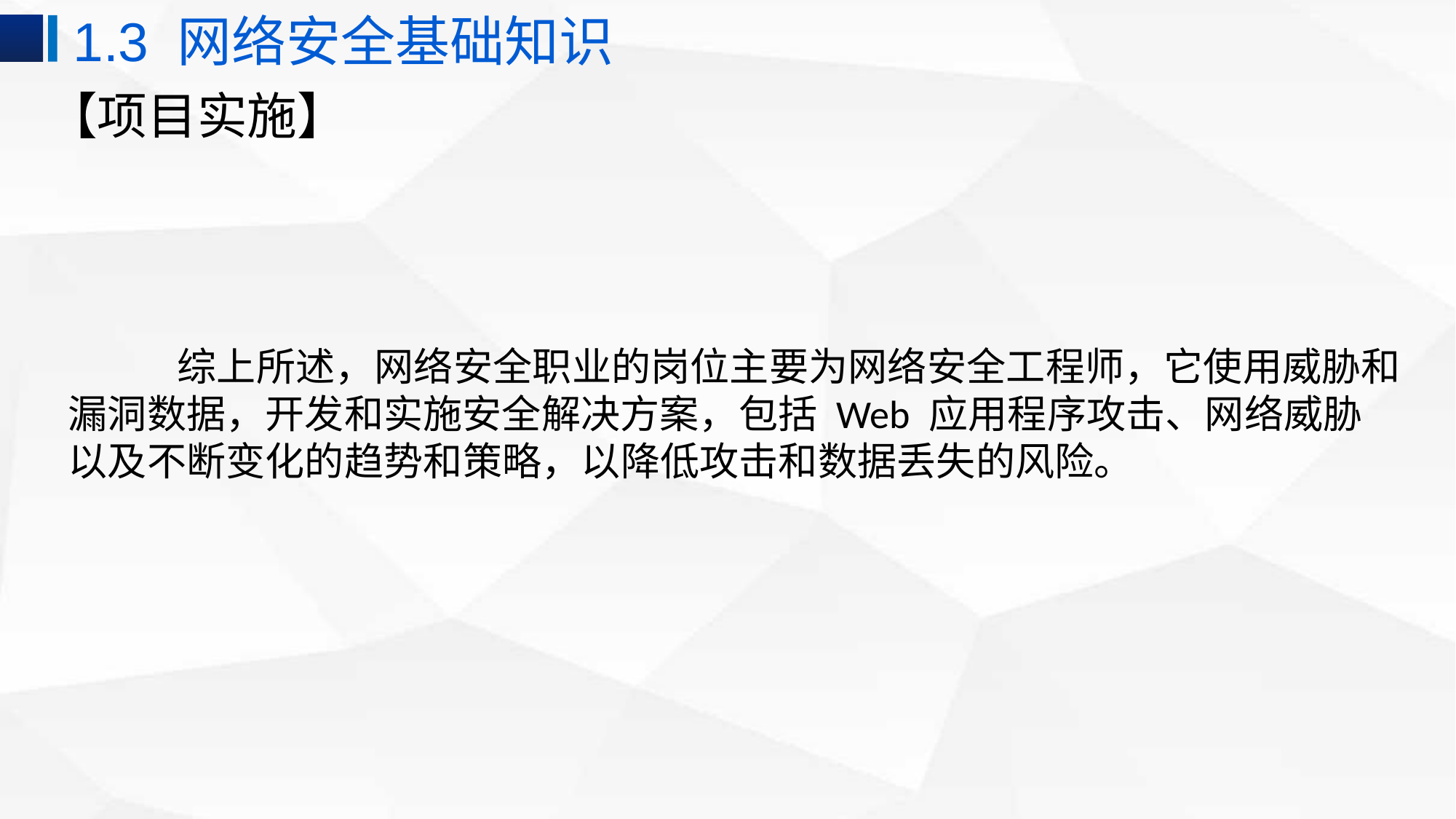

1.3 网络安全基础知识

# 【项目实施】
	综上所述，网络安全职业的岗位主要为网络安全工程师，它使用威胁和漏洞数据，开发和实施安全解决方案，包括 Web 应用程序攻击、网络威胁以及不断变化的趋势和策略，以降低攻击和数据丢失的风险。